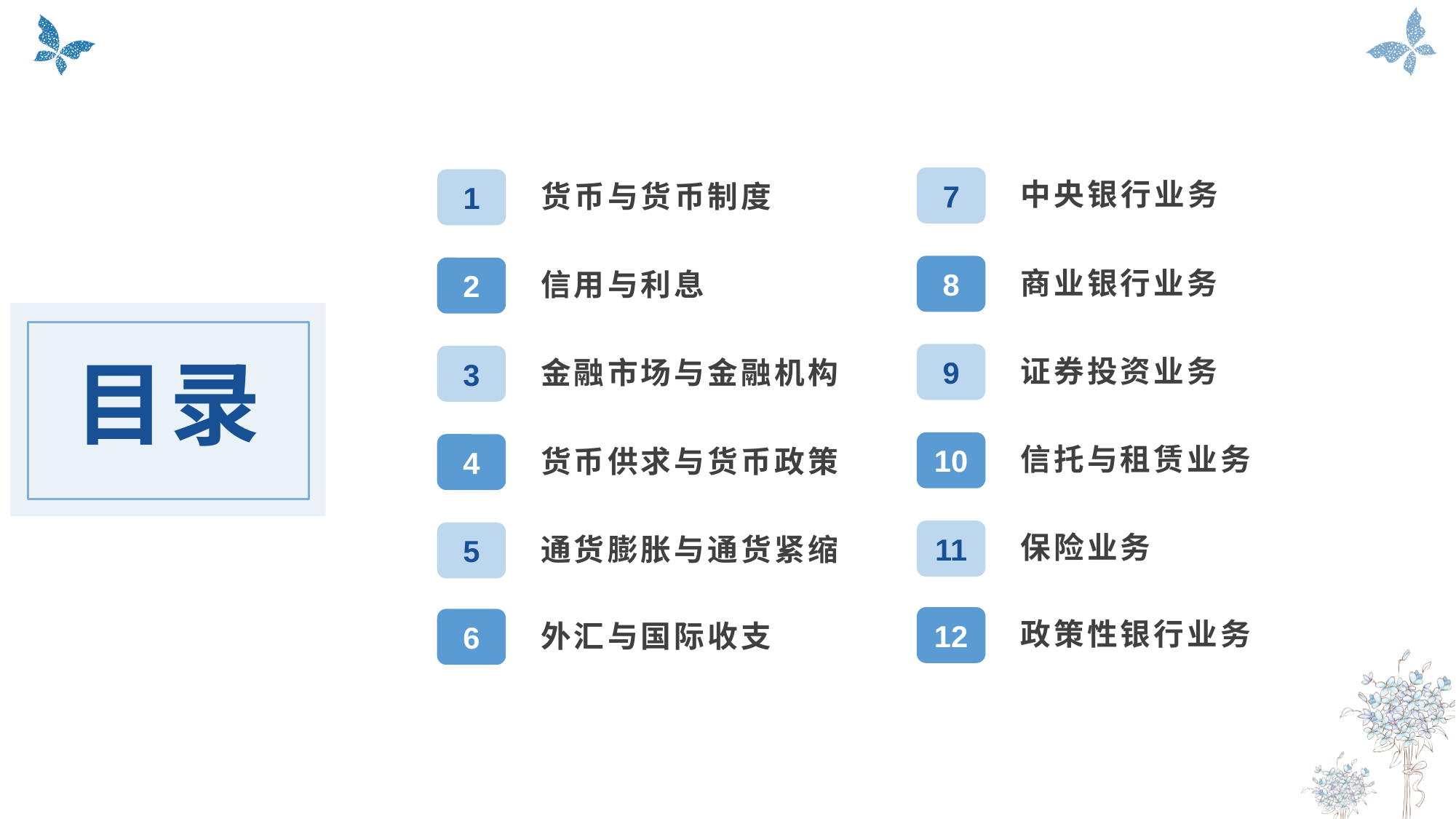

中央银行业务
货币与货币制度
7
1
商业银行业务
信用与利息
8
2

目录
证券投资业务
金融市场与金融机构
9
3
信托与租赁业务
货币供求与货币政策
10
4
保险业务
通货膨胀与通货紧缩
11
5
政策性银行业务
外汇与国际收支
12
6